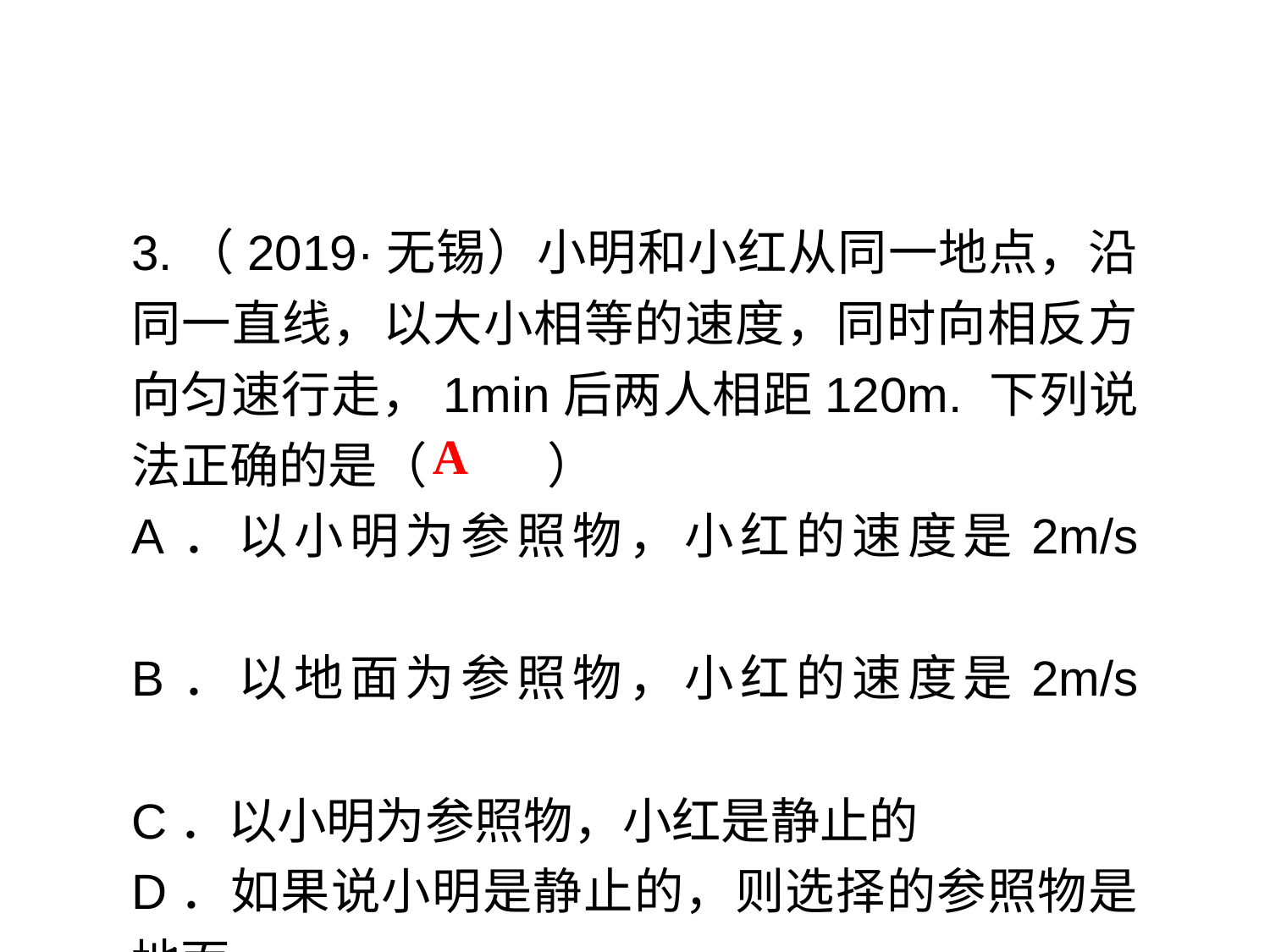

3.（2019·无锡）小明和小红从同一地点，沿同一直线，以大小相等的速度，同时向相反方向匀速行走，1min后两人相距120m. 下列说法正确的是（　  　）
A．以小明为参照物，小红的速度是2m/s
B．以地面为参照物，小红的速度是2m/s
C．以小明为参照物，小红是静止的
D．如果说小明是静止的，则选择的参照物是地面
A